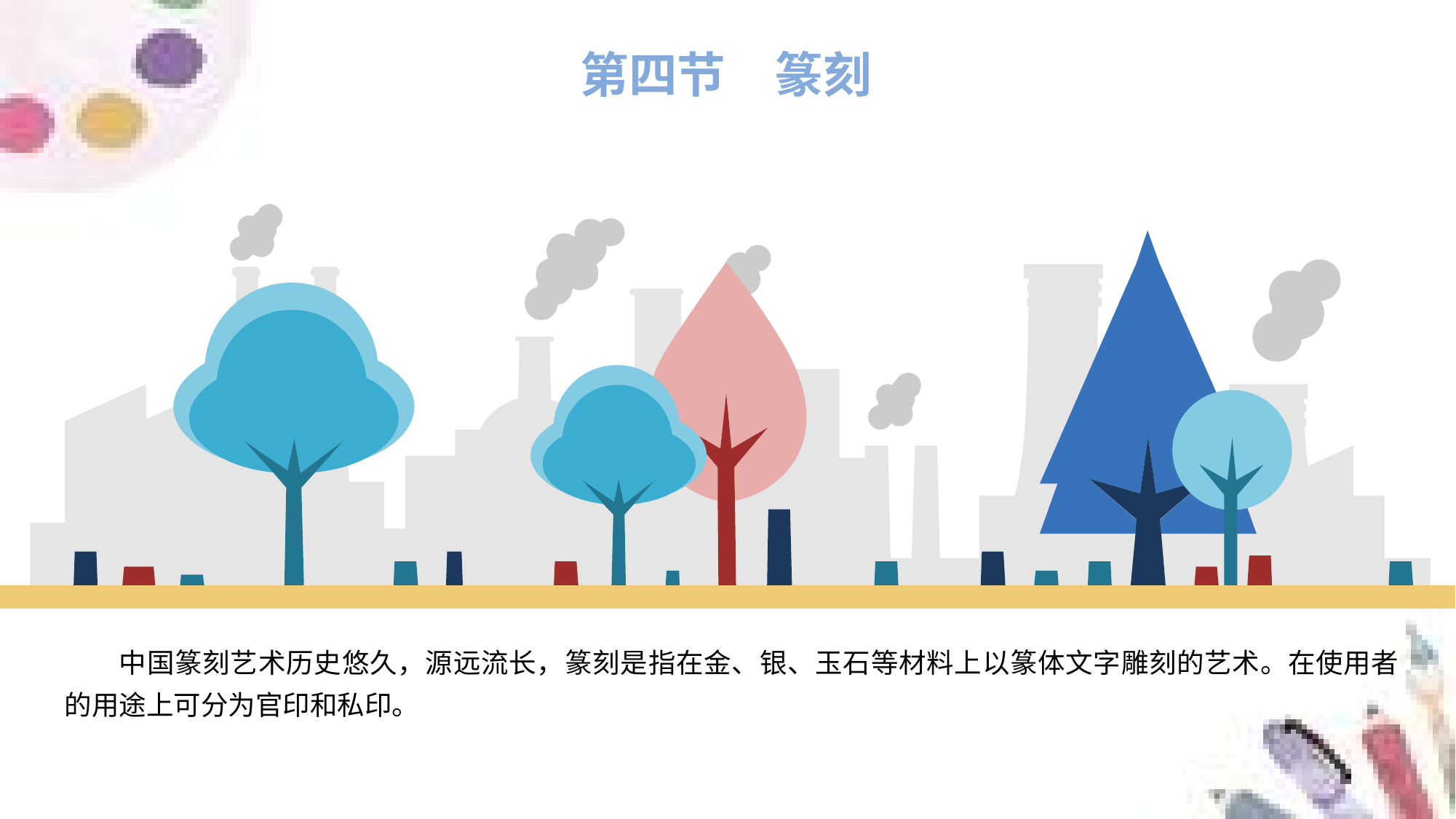

第四节　篆刻

中国篆刻艺术历史悠久，源远流长，篆刻是指在金、银、玉石等材料上以篆体文字雕刻的艺术。在使用者的用途上可分为官印和私印。